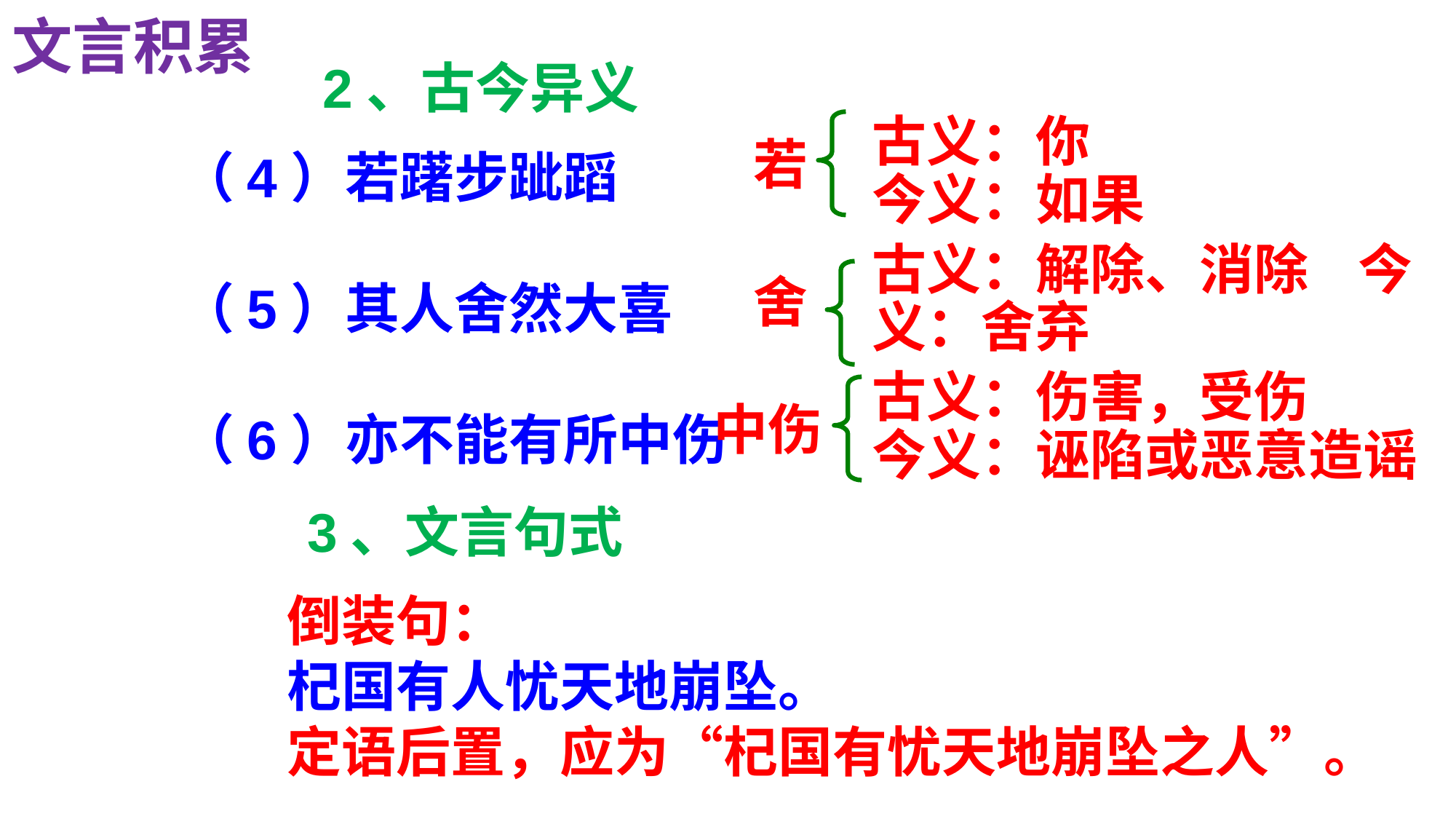

文言积累
2、古今异义
（4）若躇步跐蹈
（5）其人舍然大喜
（6）亦不能有所中伤
古义：你
今义：如果

若
古义：解除、消除    今义：舍弃

舍
古义：伤害，受伤
今义：诬陷或恶意造谣

中伤
3、文言句式
倒装句：
杞国有人忧天地崩坠。
定语后置，应为“杞国有忧天地崩坠之人”。